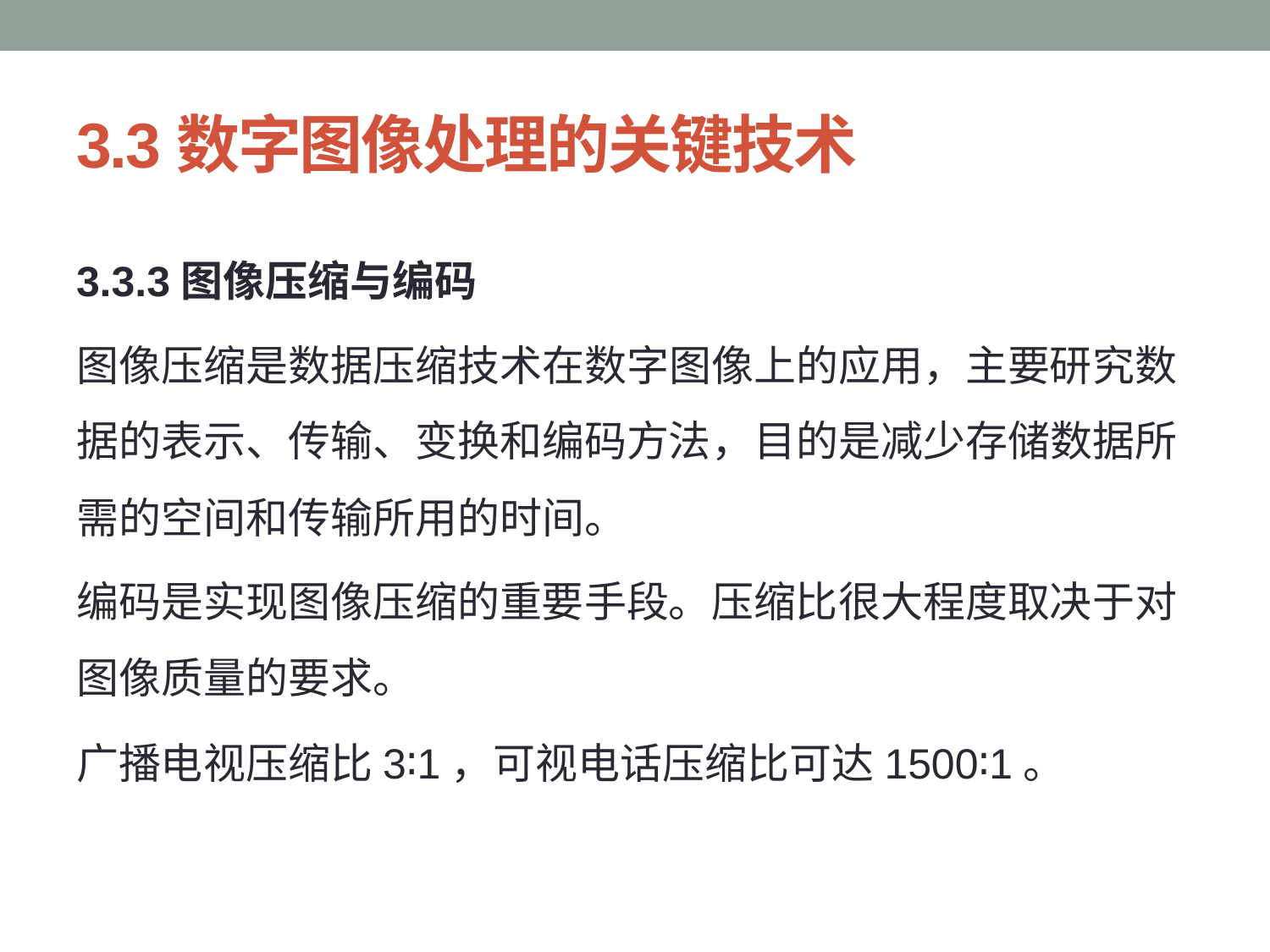

# 3.3数字图像处理的关键技术
3.3.3图像压缩与编码
图像压缩是数据压缩技术在数字图像上的应用，主要研究数据的表示、传输、变换和编码方法，目的是减少存储数据所需的空间和传输所用的时间。
编码是实现图像压缩的重要手段。压缩比很大程度取决于对图像质量的要求。
广播电视压缩比3∶1，可视电话压缩比可达1500∶1。